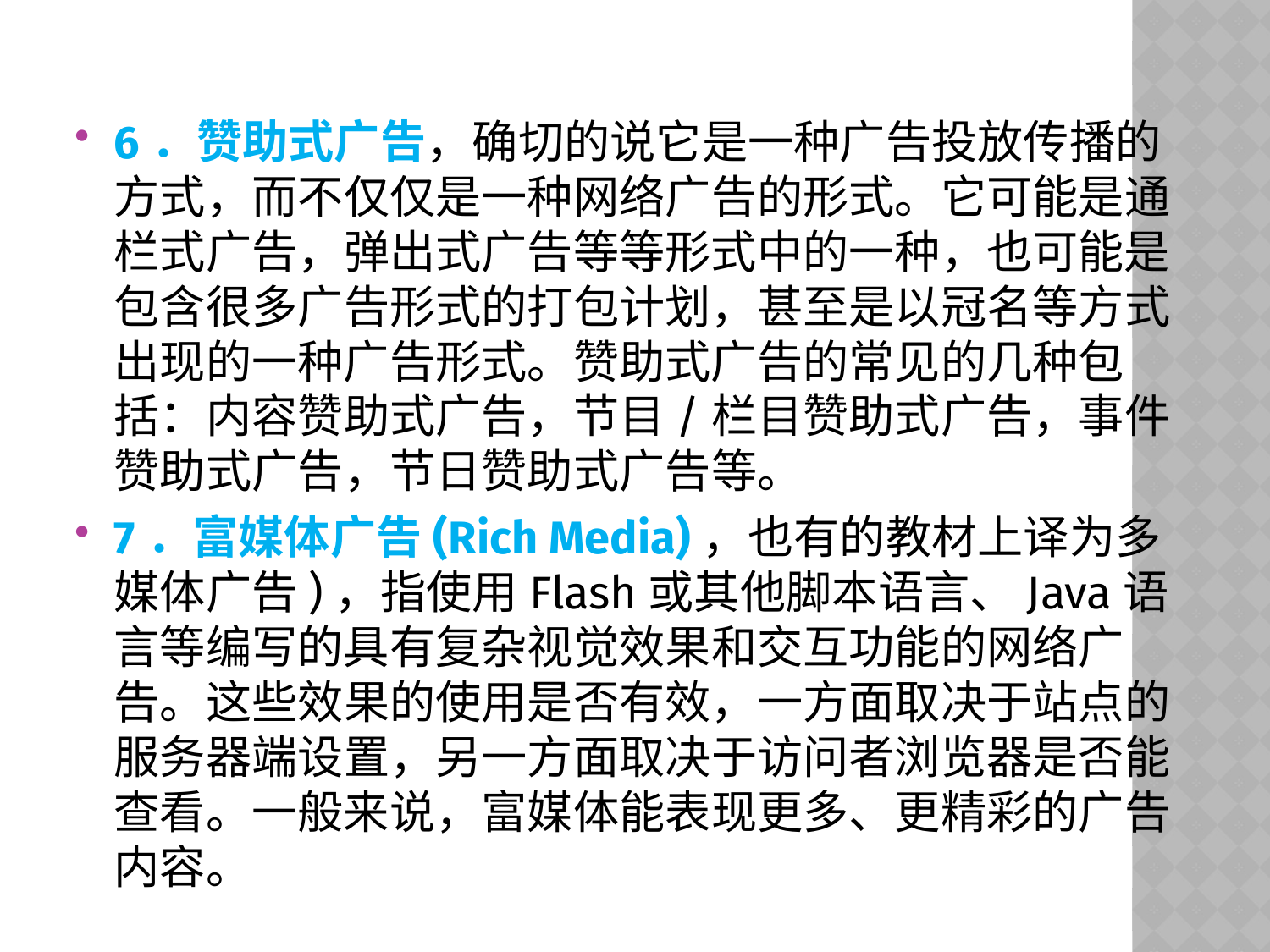

6．赞助式广告，确切的说它是一种广告投放传播的方式，而不仅仅是一种网络广告的形式。它可能是通栏式广告，弹出式广告等等形式中的一种，也可能是包含很多广告形式的打包计划，甚至是以冠名等方式出现的一种广告形式。赞助式广告的常见的几种包括：内容赞助式广告，节目/栏目赞助式广告，事件赞助式广告，节日赞助式广告等。
7．富媒体广告(Rich Media)，也有的教材上译为多媒体广告)，指使用Flash或其他脚本语言、Java语言等编写的具有复杂视觉效果和交互功能的网络广告。这些效果的使用是否有效，一方面取决于站点的服务器端设置，另一方面取决于访问者浏览器是否能查看。一般来说，富媒体能表现更多、更精彩的广告内容。